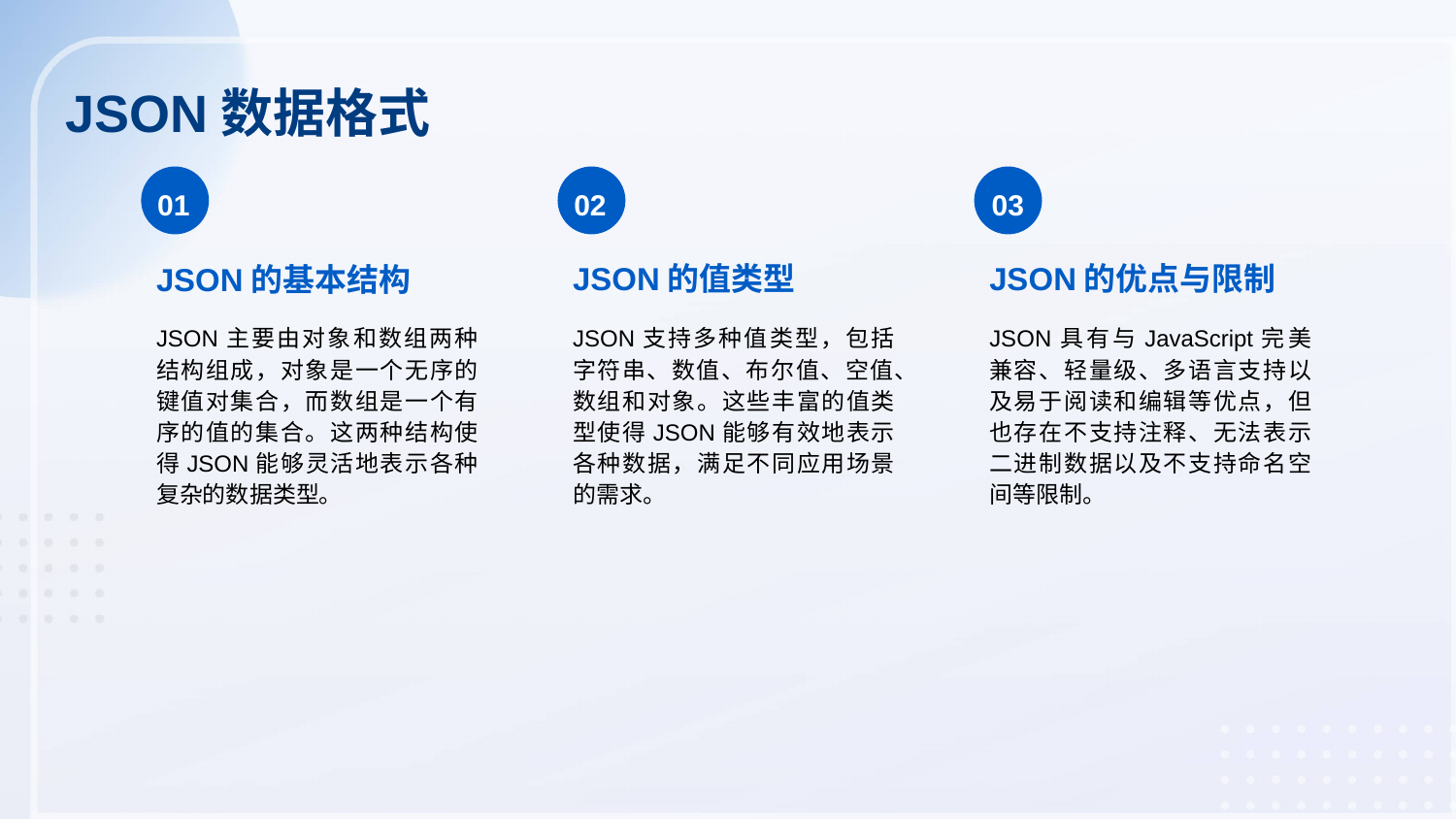

JSON数据格式

01
02
03
JSON的值类型
JSON的优点与限制
JSON的基本结构
JSON主要由对象和数组两种结构组成，对象是一个无序的键值对集合，而数组是一个有序的值的集合。这两种结构使得JSON能够灵活地表示各种复杂的数据类型。
JSON支持多种值类型，包括字符串、数值、布尔值、空值、数组和对象。这些丰富的值类型使得JSON能够有效地表示各种数据，满足不同应用场景的需求。
JSON具有与JavaScript完美兼容、轻量级、多语言支持以及易于阅读和编辑等优点，但也存在不支持注释、无法表示二进制数据以及不支持命名空间等限制。